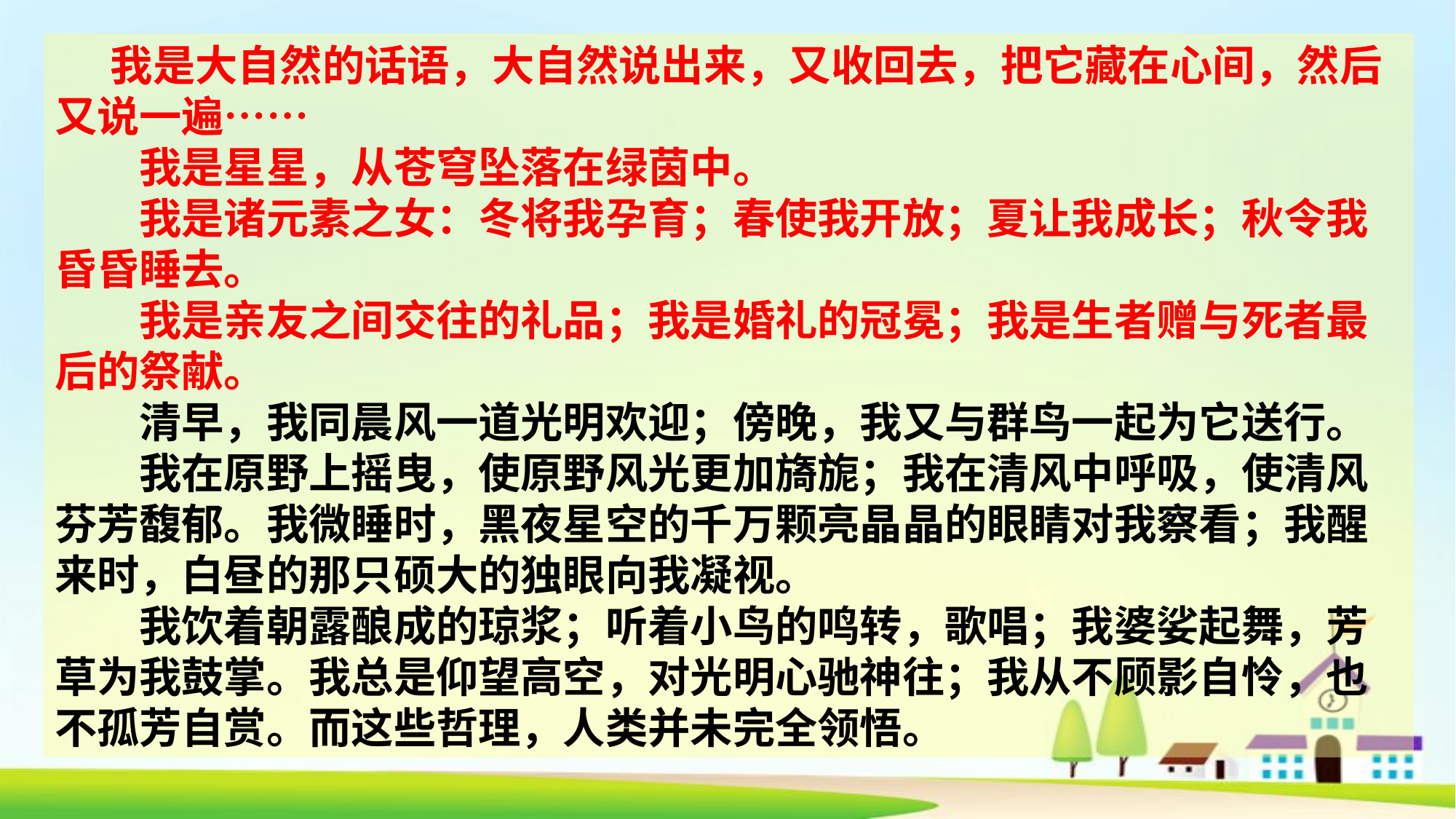

我是大自然的话语，大自然说出来，又收回去，把它藏在心间，然后又说一遍……
　　我是星星，从苍穹坠落在绿茵中。
　　我是诸元素之女：冬将我孕育；春使我开放；夏让我成长；秋令我昏昏睡去。
　　我是亲友之间交往的礼品；我是婚礼的冠冕；我是生者赠与死者最后的祭献。
　　清早，我同晨风一道光明欢迎；傍晚，我又与群鸟一起为它送行。
　　我在原野上摇曳，使原野风光更加旖旎；我在清风中呼吸，使清风芬芳馥郁。我微睡时，黑夜星空的千万颗亮晶晶的眼睛对我察看；我醒来时，白昼的那只硕大的独眼向我凝视。
　　我饮着朝露酿成的琼浆；听着小鸟的鸣转，歌唱；我婆娑起舞，芳草为我鼓掌。我总是仰望高空，对光明心驰神往；我从不顾影自怜，也不孤芳自赏。而这些哲理，人类并未完全领悟。